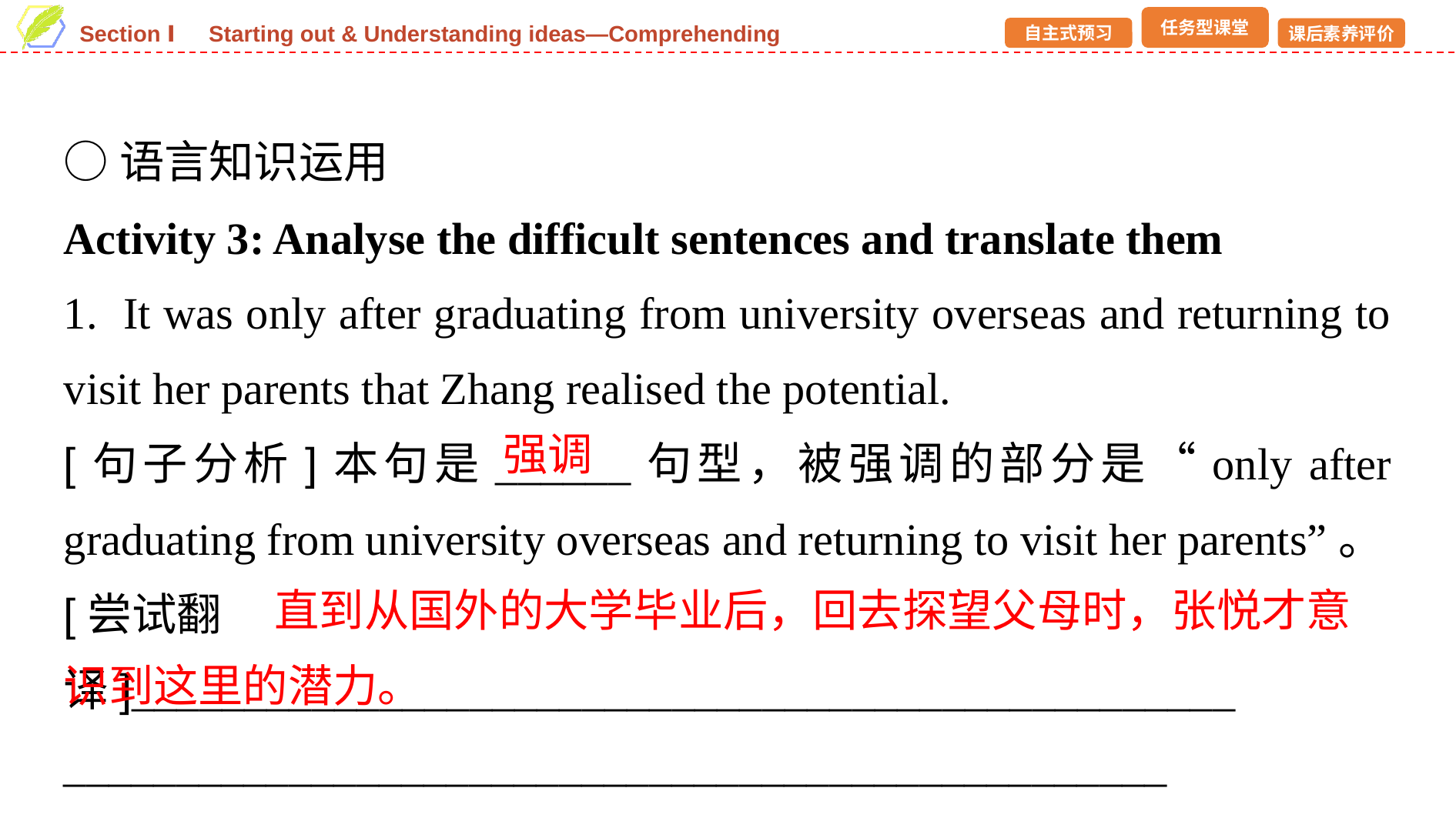

○语言知识运用
Activity 3: Analyse the difficult sentences and translate them
1.  It was only after graduating from university overseas and returning to visit her parents that Zhang realised the potential.
[句子分析]本句是______句型，被强调的部分是“only after graduating from university overseas and returning to visit her parents”。
[尝试翻译]_________________________________________________ _________________________________________________
强调
                    直到从国外的大学毕业后，回去探望父母时，张悦才意识到这里的潜力。